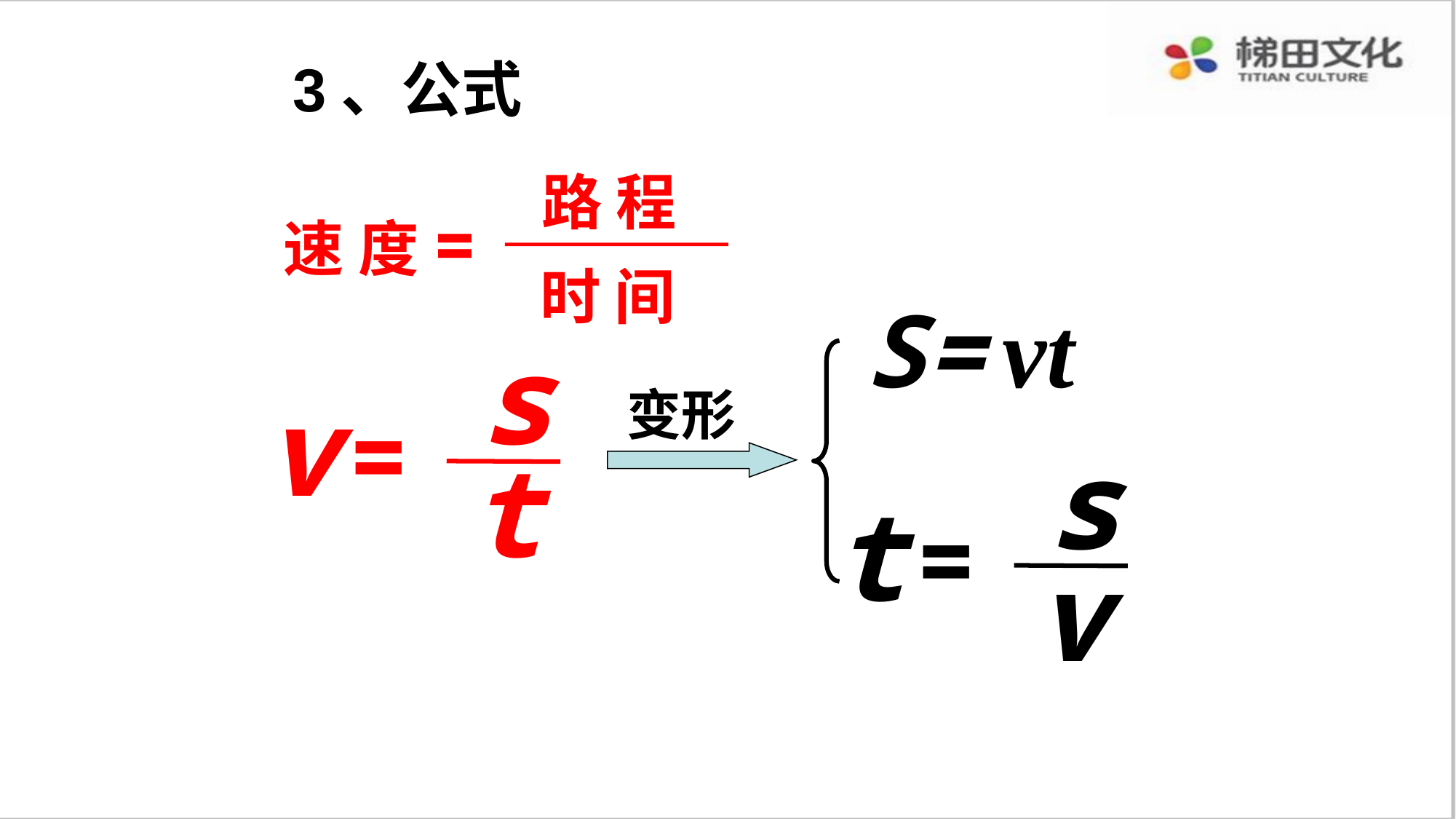

3、公式

路 程
速 度=

时 间
S=
vt
s

v
=
t

变形

s

t
=
v